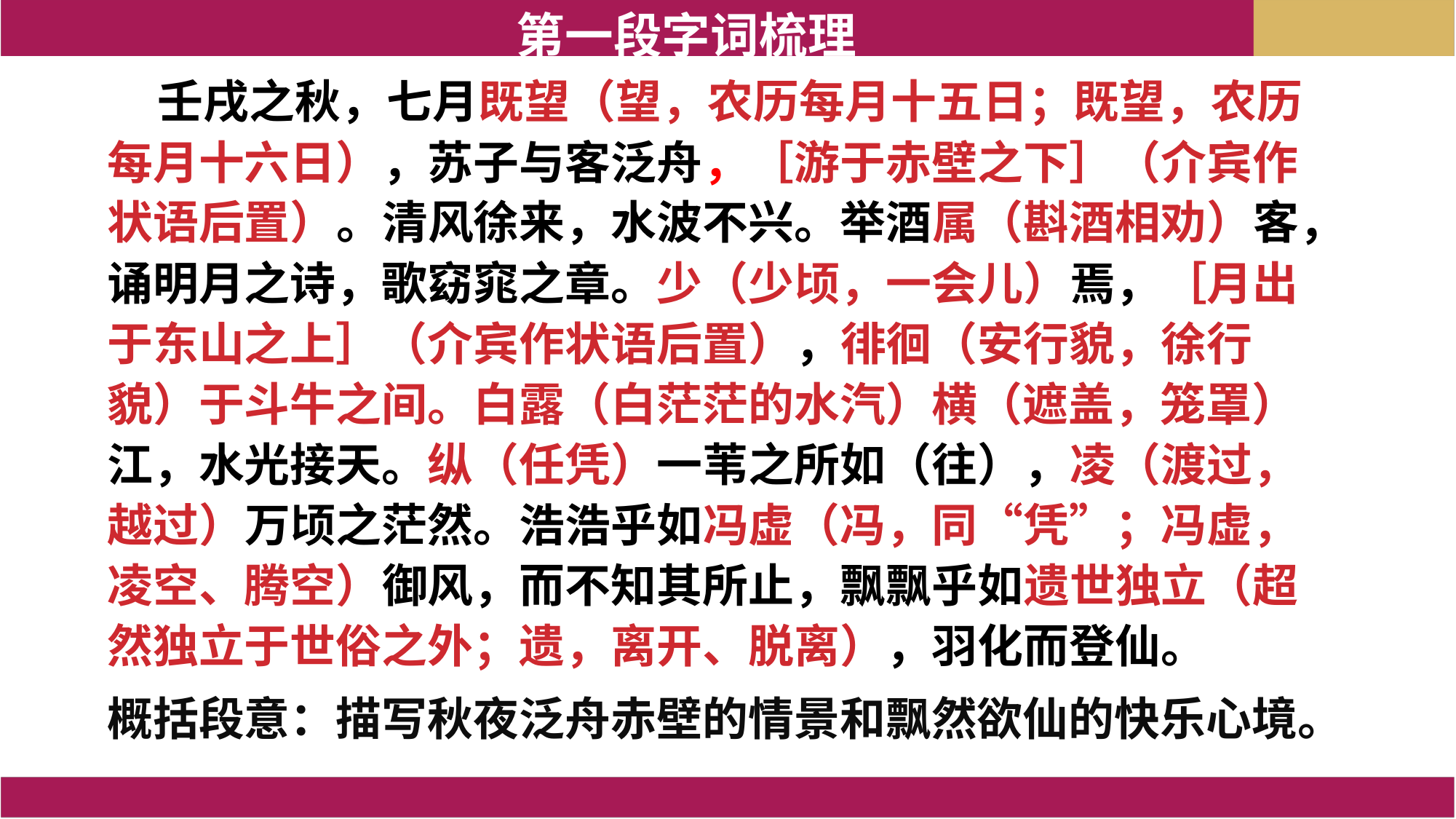

第一段字词梳理
    壬戌之秋，七月既望（望，农历每月十五日；既望，农历每月十六日），苏子与客泛舟，［游于赤壁之下］（介宾作状语后置）。清风徐来，水波不兴。举酒属（斟酒相劝）客，诵明月之诗，歌窈窕之章。少（少顷，一会儿）焉，［月出于东山之上］（介宾作状语后置），徘徊（安行貌，徐行貌）于斗牛之间。白露（白茫茫的水汽）横（遮盖，笼罩）江，水光接天。纵（任凭）一苇之所如（往），凌（渡过，越过）万顷之茫然。浩浩乎如冯虚（冯，同“凭”；冯虚，凌空、腾空）御风，而不知其所止，飘飘乎如遗世独立（超然独立于世俗之外；遗，离开、脱离），羽化而登仙。
概括段意：描写秋夜泛舟赤壁的情景和飘然欲仙的快乐心境。